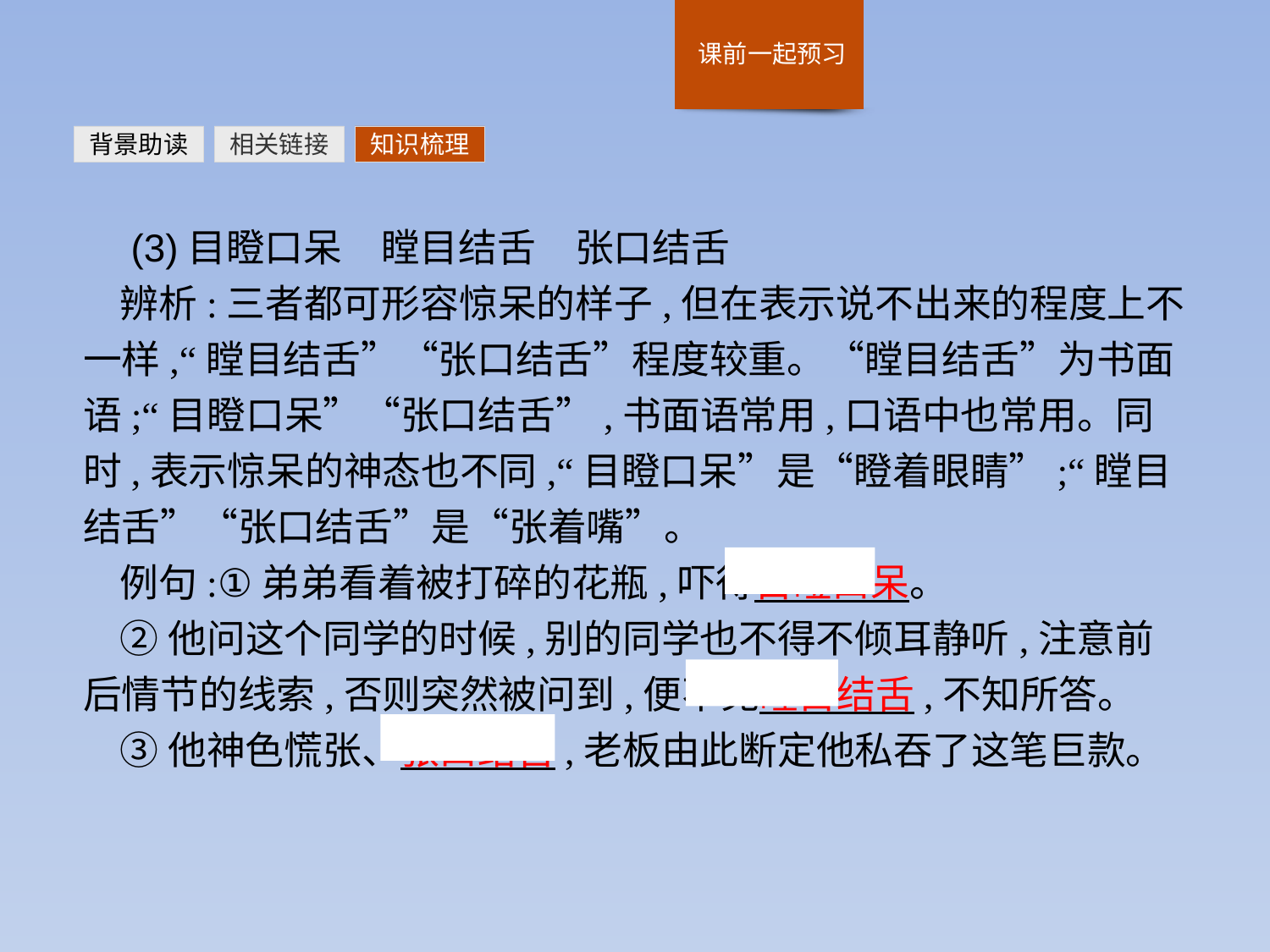

背景助读
相关链接
知识梳理
 (3)目瞪口呆　瞠目结舌　张口结舌
辨析:三者都可形容惊呆的样子,但在表示说不出来的程度上不一样,“瞠目结舌”“张口结舌”程度较重。“瞠目结舌”为书面语;“目瞪口呆”“张口结舌”,书面语常用,口语中也常用。同时,表示惊呆的神态也不同,“目瞪口呆”是“瞪着眼睛”;“瞠目结舌”“张口结舌”是“张着嘴”。
例句:①弟弟看着被打碎的花瓶,吓得目瞪口呆。
②他问这个同学的时候,别的同学也不得不倾耳静听,注意前后情节的线索,否则突然被问到,便不免瞠目结舌,不知所答。
③他神色慌张、张口结舌,老板由此断定他私吞了这笔巨款。